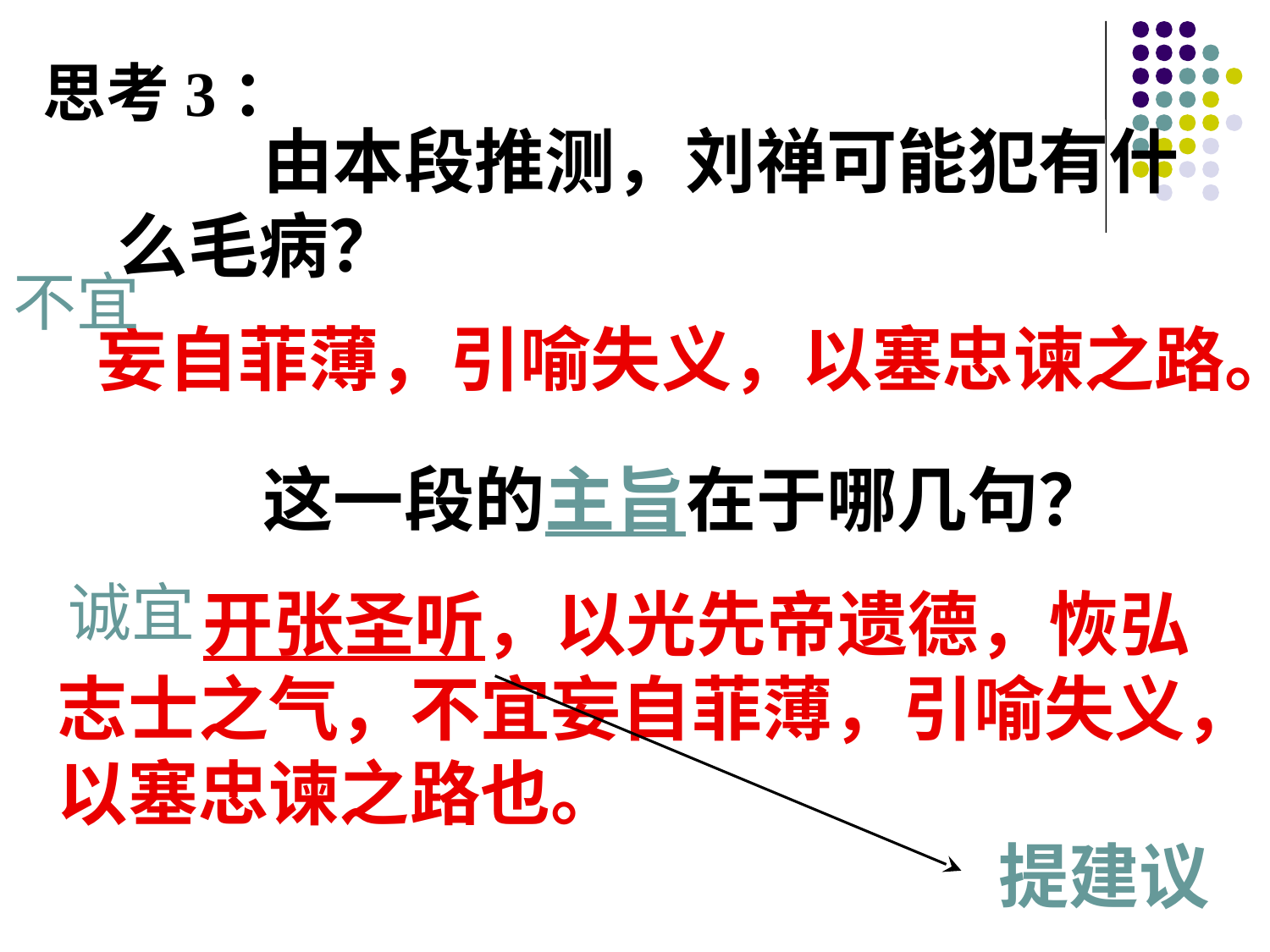

思考3：

不宜
# 妄自菲薄，引喻失义，以塞忠谏之路。
        由本段推测，刘禅可能犯有什么毛病？
        这一段的主旨在于哪几句？

        开张圣听，以光先帝遗德，恢弘志士之气，不宜妄自菲薄，引喻失义，以塞忠谏之路也。
诚宜

提建议